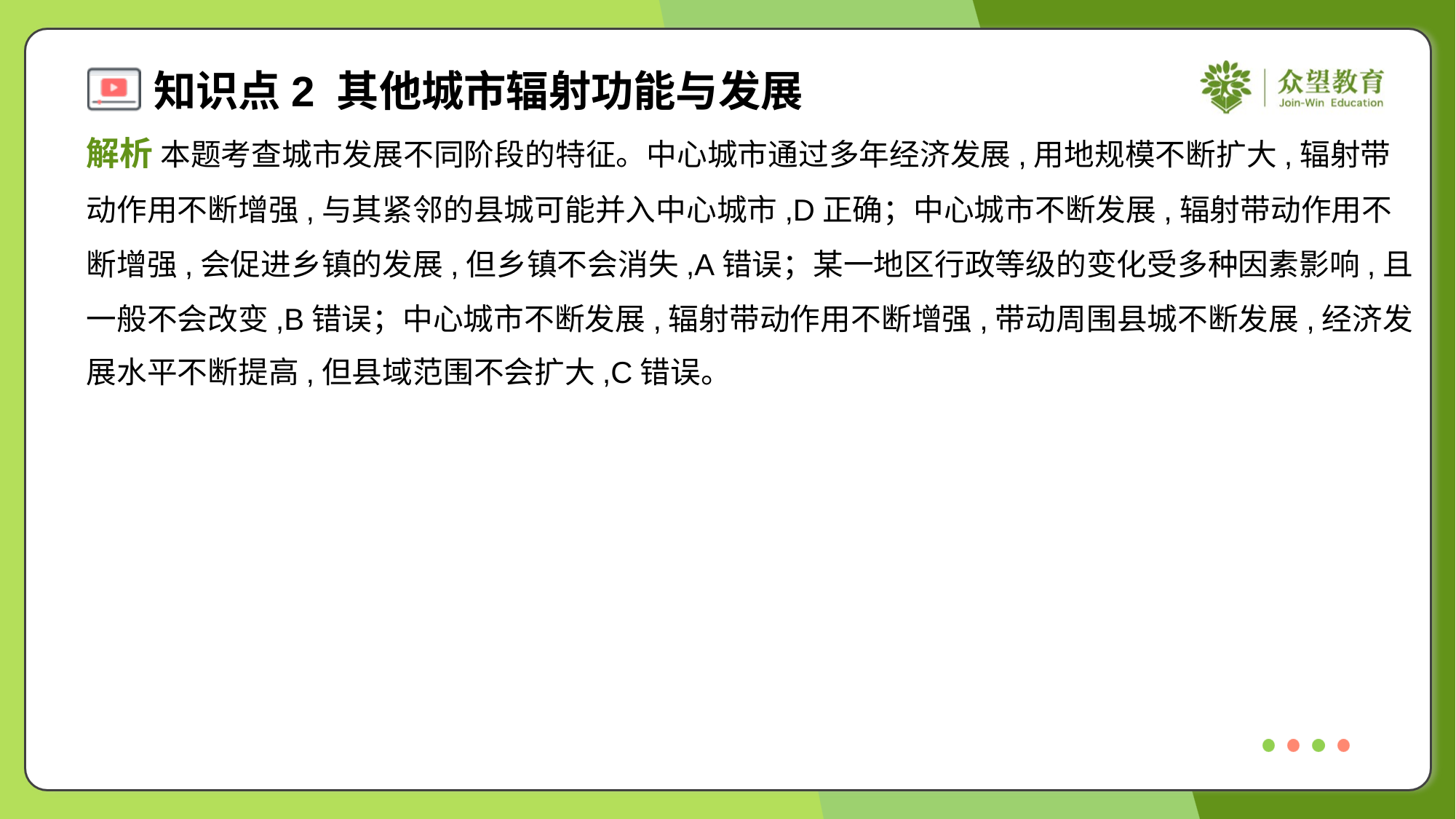

解析 本题考查城市发展不同阶段的特征。中心城市通过多年经济发展,用地规模不断扩大,辐射带
动作用不断增强,与其紧邻的县城可能并入中心城市,D正确；中心城市不断发展,辐射带动作用不
断增强,会促进乡镇的发展,但乡镇不会消失,A错误；某一地区行政等级的变化受多种因素影响,且
一般不会改变,B错误；中心城市不断发展,辐射带动作用不断增强,带动周围县城不断发展,经济发
展水平不断提高,但县域范围不会扩大,C错误。